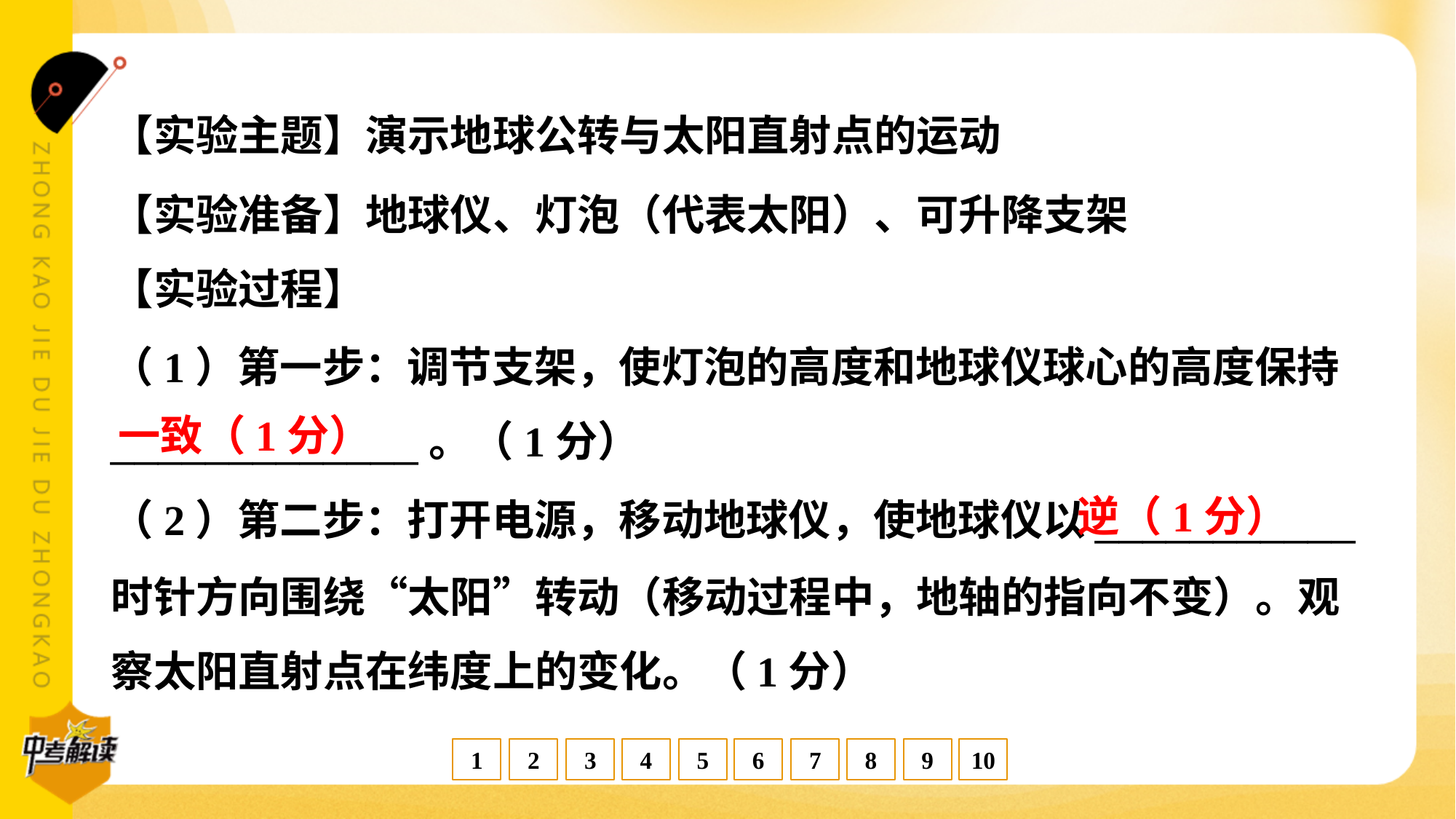

【实验主题】演示地球公转与太阳直射点的运动
【实验准备】地球仪、灯泡（代表太阳）、可升降支架
【实验过程】
（1）第一步：调节支架，使灯泡的高度和地球仪球心的高度保持
_____________。（1分）
一致（1分）
逆（1分）
（2）第二步：打开电源，移动地球仪，使地球仪以___________
时针方向围绕“太阳”转动（移动过程中，地轴的指向不变）。观
察太阳直射点在纬度上的变化。（1分）